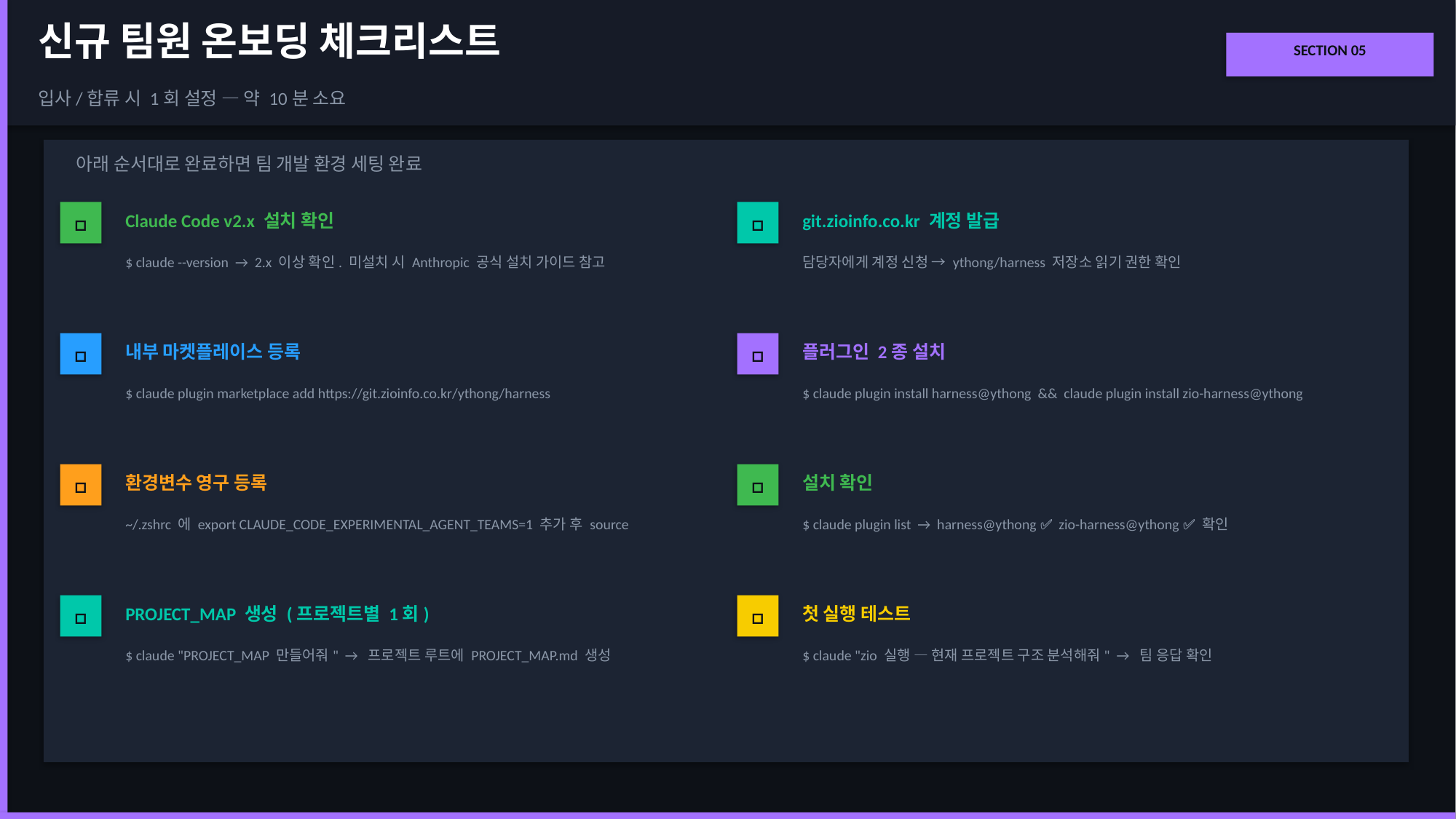

신규 팀원 온보딩 체크리스트

SECTION 05
입사/합류 시 1회 설정 — 약 10분 소요

아래 순서대로 완료하면 팀 개발 환경 세팅 완료

□
Claude Code v2.x 설치 확인
□
git.zioinfo.co.kr 계정 발급
$ claude --version  →  2.x 이상 확인. 미설치 시 Anthropic 공식 설치 가이드 참고
담당자에게 계정 신청 → ythong/harness 저장소 읽기 권한 확인

□
내부 마켓플레이스 등록
□
플러그인 2종 설치
$ claude plugin marketplace add https://git.zioinfo.co.kr/ythong/harness
$ claude plugin install harness@ythong  &&  claude plugin install zio-harness@ythong

□
환경변수 영구 등록
□
설치 확인
~/.zshrc 에 export CLAUDE_CODE_EXPERIMENTAL_AGENT_TEAMS=1 추가 후 source
$ claude plugin list  →  harness@ythong ✅  zio-harness@ythong ✅ 확인

□
PROJECT_MAP 생성 (프로젝트별 1회)
□
첫 실행 테스트
$ claude "PROJECT_MAP 만들어줘"  →  프로젝트 루트에 PROJECT_MAP.md 생성
$ claude "zio 실행 — 현재 프로젝트 구조 분석해줘"  →  팀 응답 확인